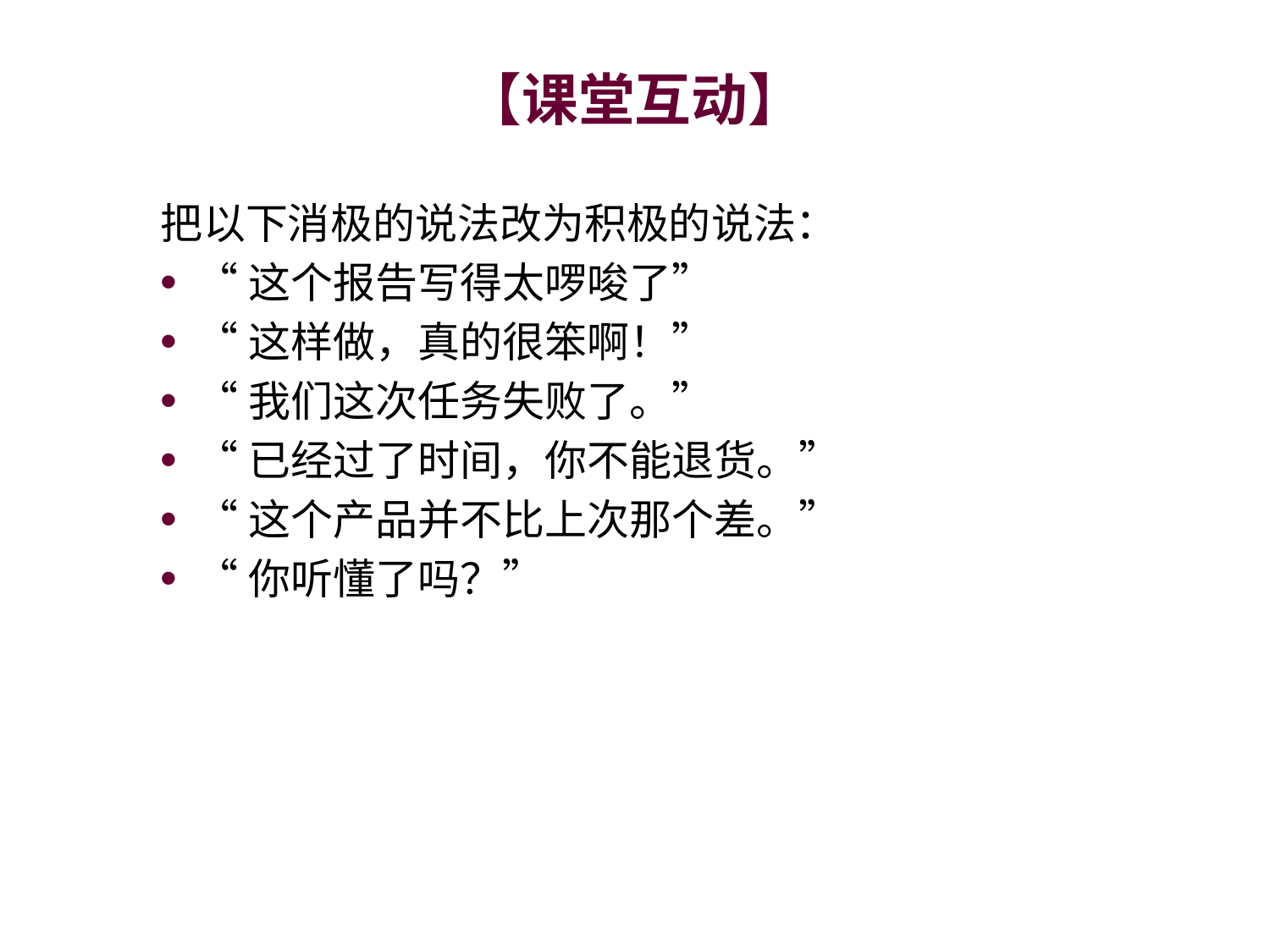

# 【课堂互动】
把以下消极的说法改为积极的说法：
“这个报告写得太啰唆了”
“这样做，真的很笨啊！”
“我们这次任务失败了。”
“已经过了时间，你不能退货。”
“这个产品并不比上次那个差。”
“你听懂了吗？”